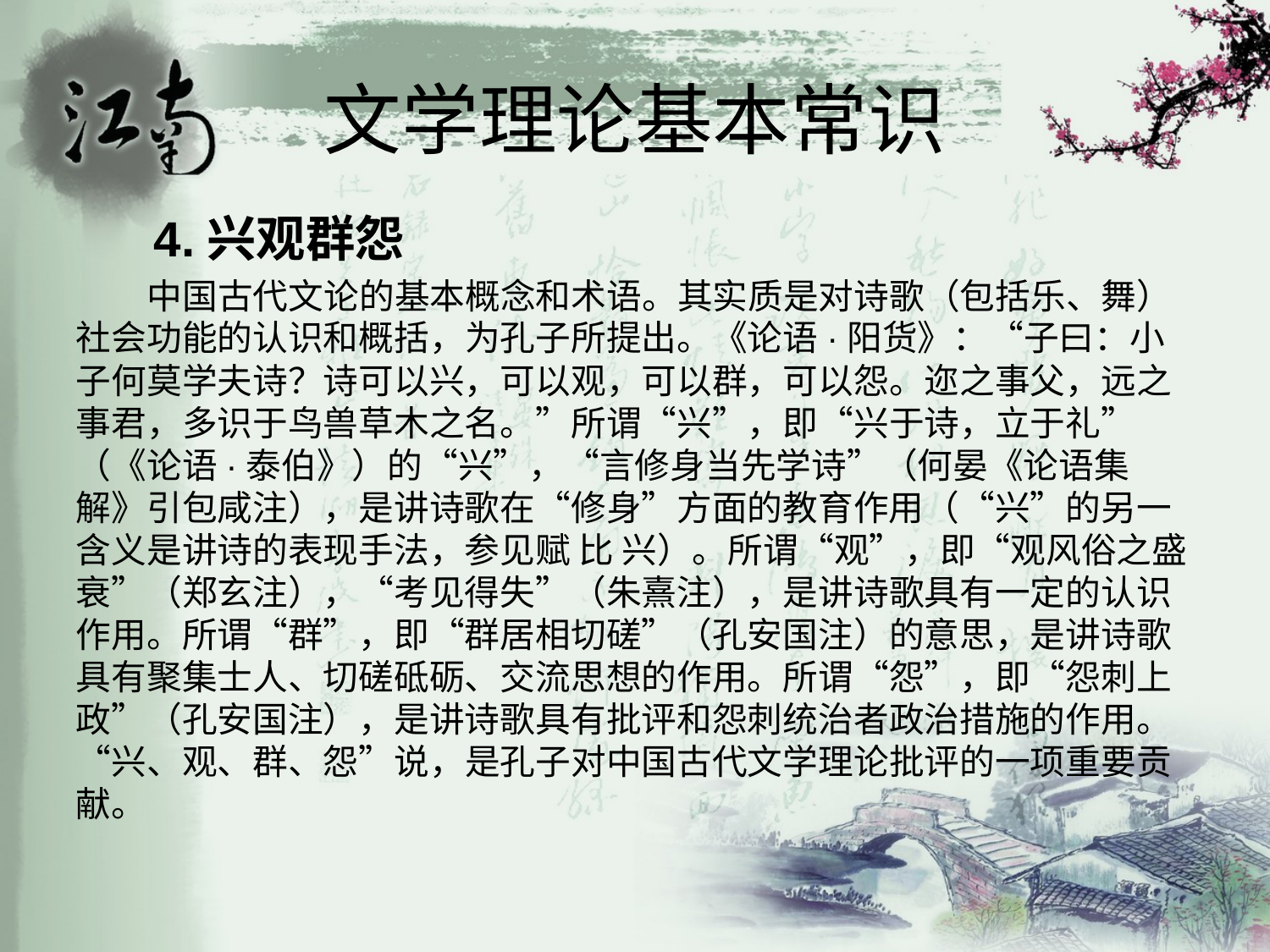

# 文学理论基本常识
        4.兴观群怨
        中国古代文论的基本概念和术语。其实质是对诗歌（包括乐、舞）社会功能的认识和概括，为孔子所提出。《论语·阳货》：“子曰：小子何莫学夫诗？诗可以兴，可以观，可以群，可以怨。迩之事父，远之事君，多识于鸟兽草木之名。”所谓“兴”，即“兴于诗，立于礼”（《论语·泰伯》）的“兴”，“言修身当先学诗”（何晏《论语集解》引包咸注），是讲诗歌在“修身”方面的教育作用（“兴”的另一含义是讲诗的表现手法，参见赋 比 兴）。所谓“观”，即“观风俗之盛衰”（郑玄注），“考见得失”（朱熹注），是讲诗歌具有一定的认识作用。所谓“群”，即“群居相切磋”（孔安国注）的意思，是讲诗歌具有聚集士人、切磋砥砺、交流思想的作用。所谓“怨”，即“怨刺上政”（孔安国注），是讲诗歌具有批评和怨刺统治者政治措施的作用。“兴、观、群、怨”说，是孔子对中国古代文学理论批评的一项重要贡献。